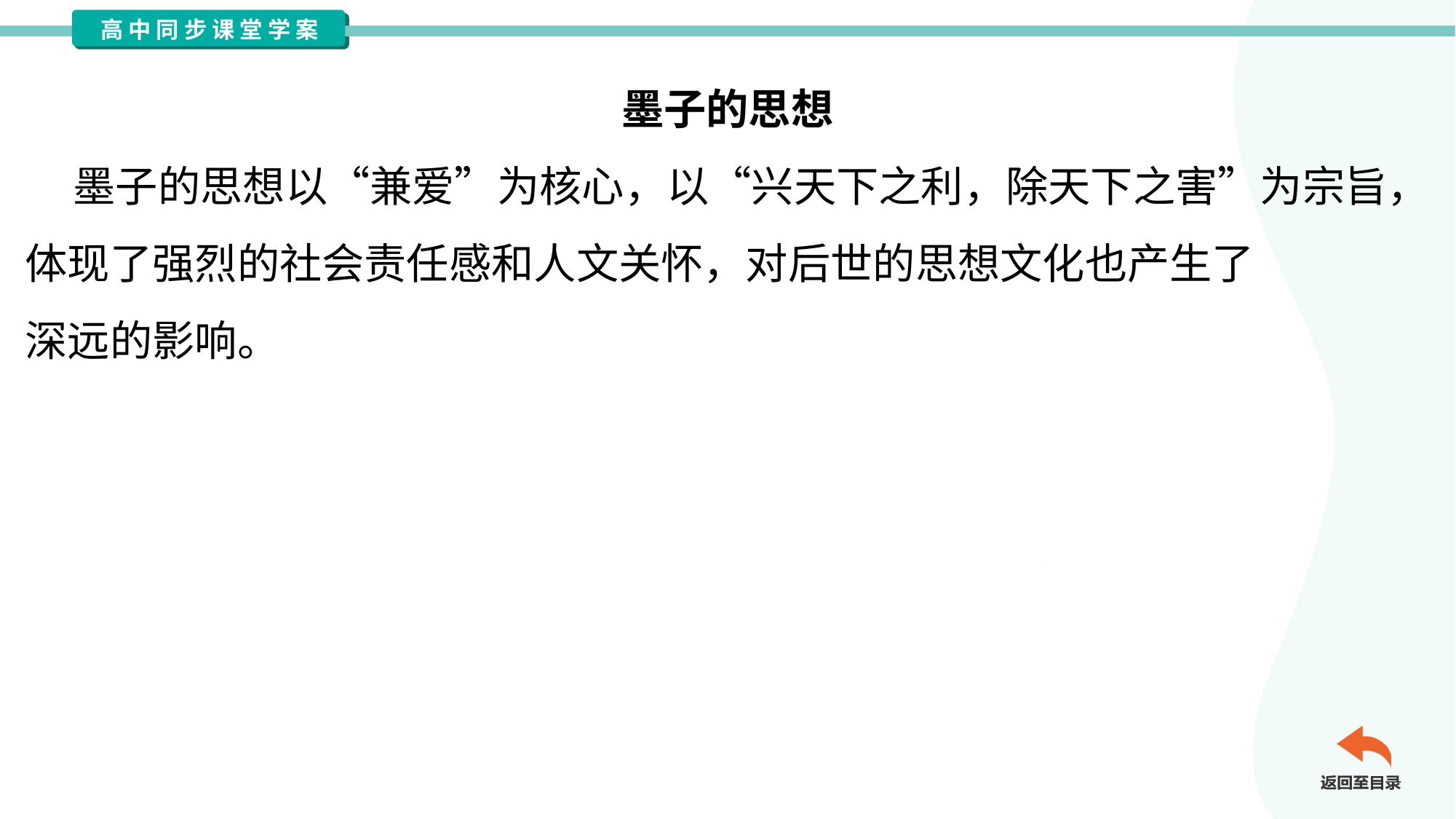

墨子的思想
    墨子的思想以“兼爱”为核心，以“兴天下之利，除天下之害”为宗旨，
体现了强烈的社会责任感和人文关怀，对后世的思想文化也产生了
深远的影响。